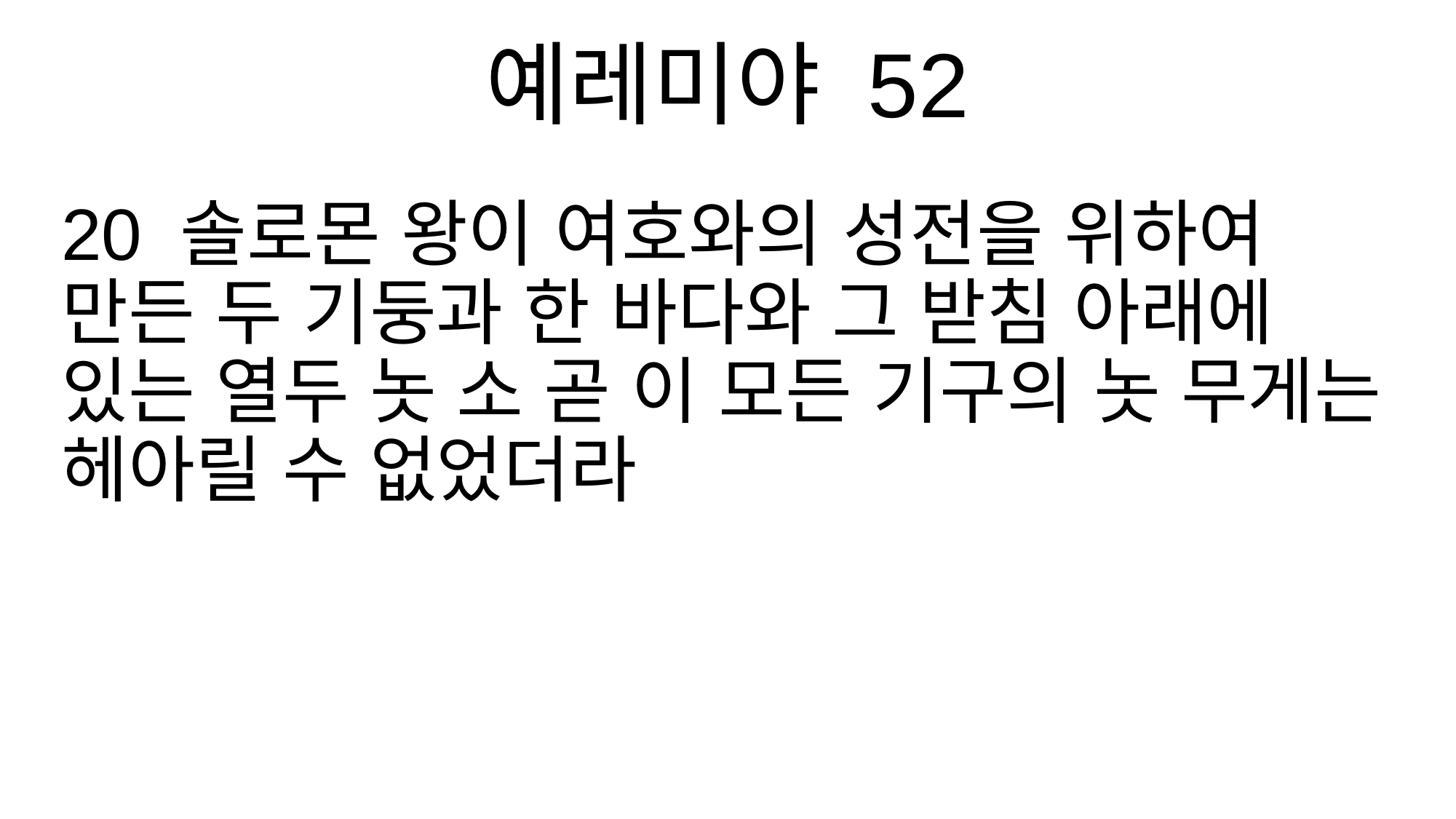

예레미야 52
20 솔로몬 왕이 여호와의 성전을 위하여 만든 두 기둥과 한 바다와 그 받침 아래에 있는 열두 놋 소 곧 이 모든 기구의 놋 무게는 헤아릴 수 없었더라